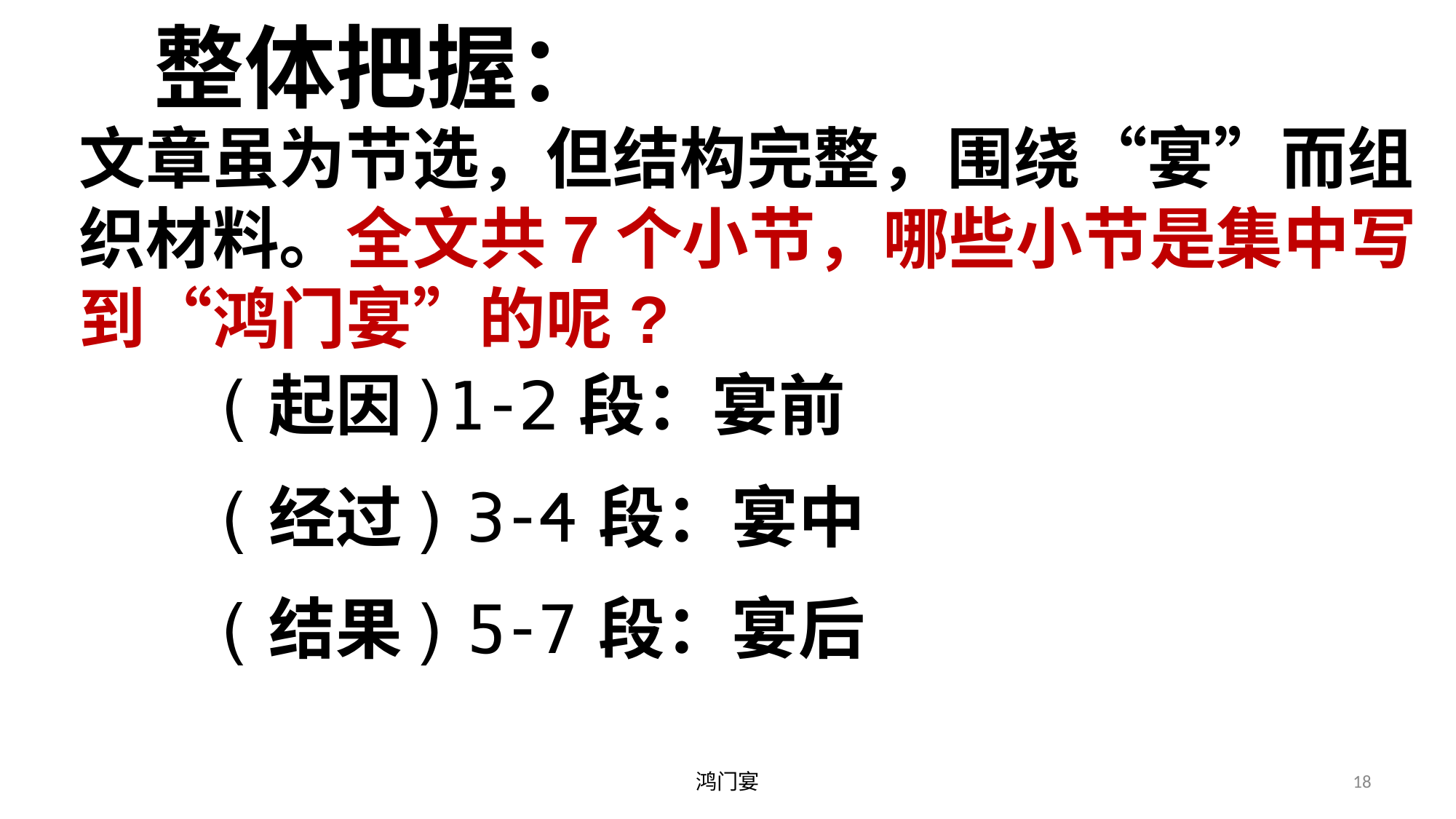

整体把握：
文章虽为节选，但结构完整，围绕“宴”而组织材料。全文共7个小节，哪些小节是集中写到“鸿门宴”的呢?
(起因)1-2段：宴前
(经过) 3-4段：宴中
(结果) 5-7段：宴后
鸿门宴
18